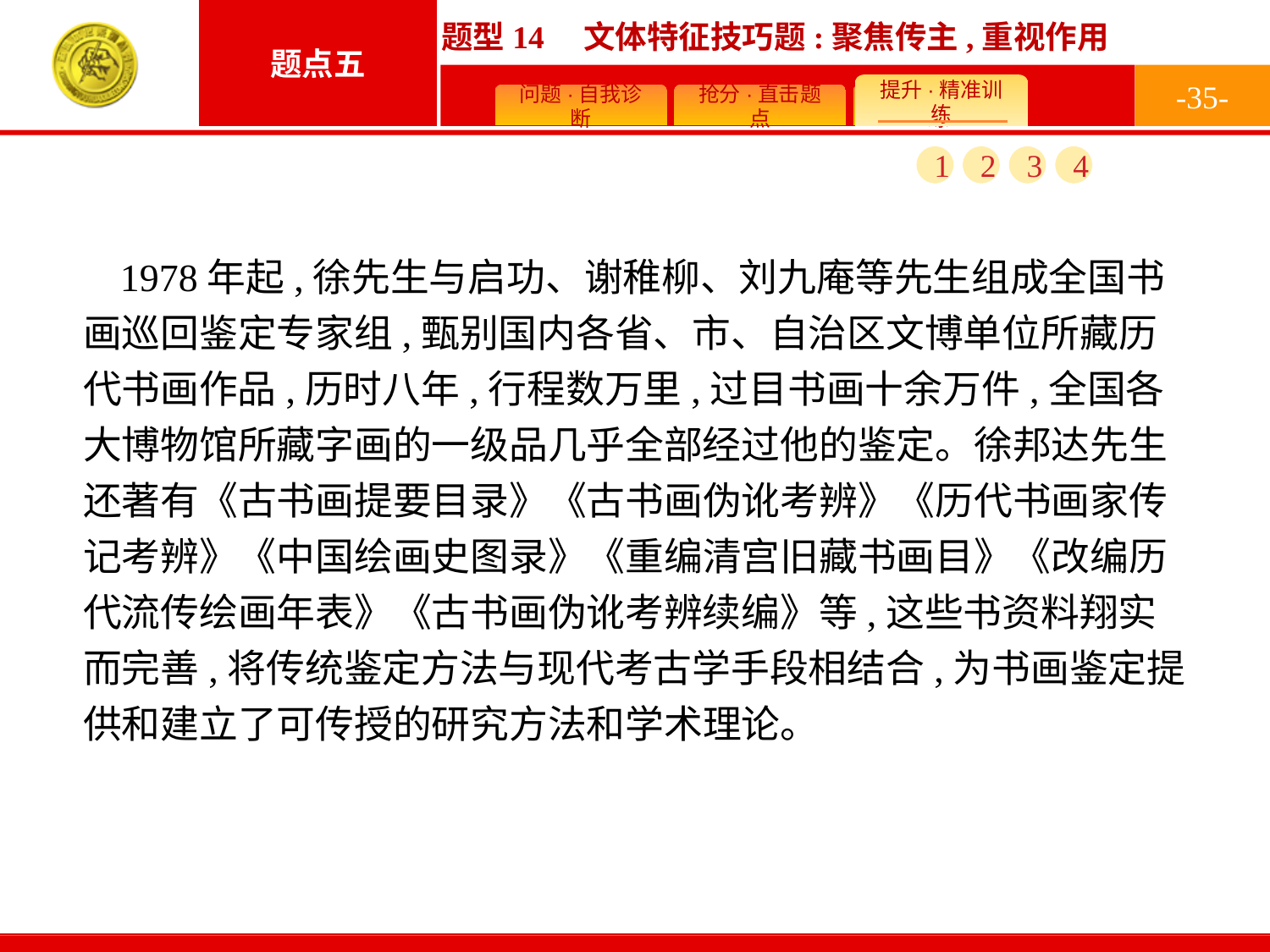

-35-
1
2
3
4
1978年起,徐先生与启功、谢稚柳、刘九庵等先生组成全国书画巡回鉴定专家组,甄别国内各省、市、自治区文博单位所藏历代书画作品,历时八年,行程数万里,过目书画十余万件,全国各大博物馆所藏字画的一级品几乎全部经过他的鉴定。徐邦达先生还著有《古书画提要目录》《古书画伪讹考辨》《历代书画家传记考辨》《中国绘画史图录》《重编清宫旧藏书画目》《改编历代流传绘画年表》《古书画伪讹考辨续编》等,这些书资料翔实而完善,将传统鉴定方法与现代考古学手段相结合,为书画鉴定提供和建立了可传授的研究方法和学术理论。